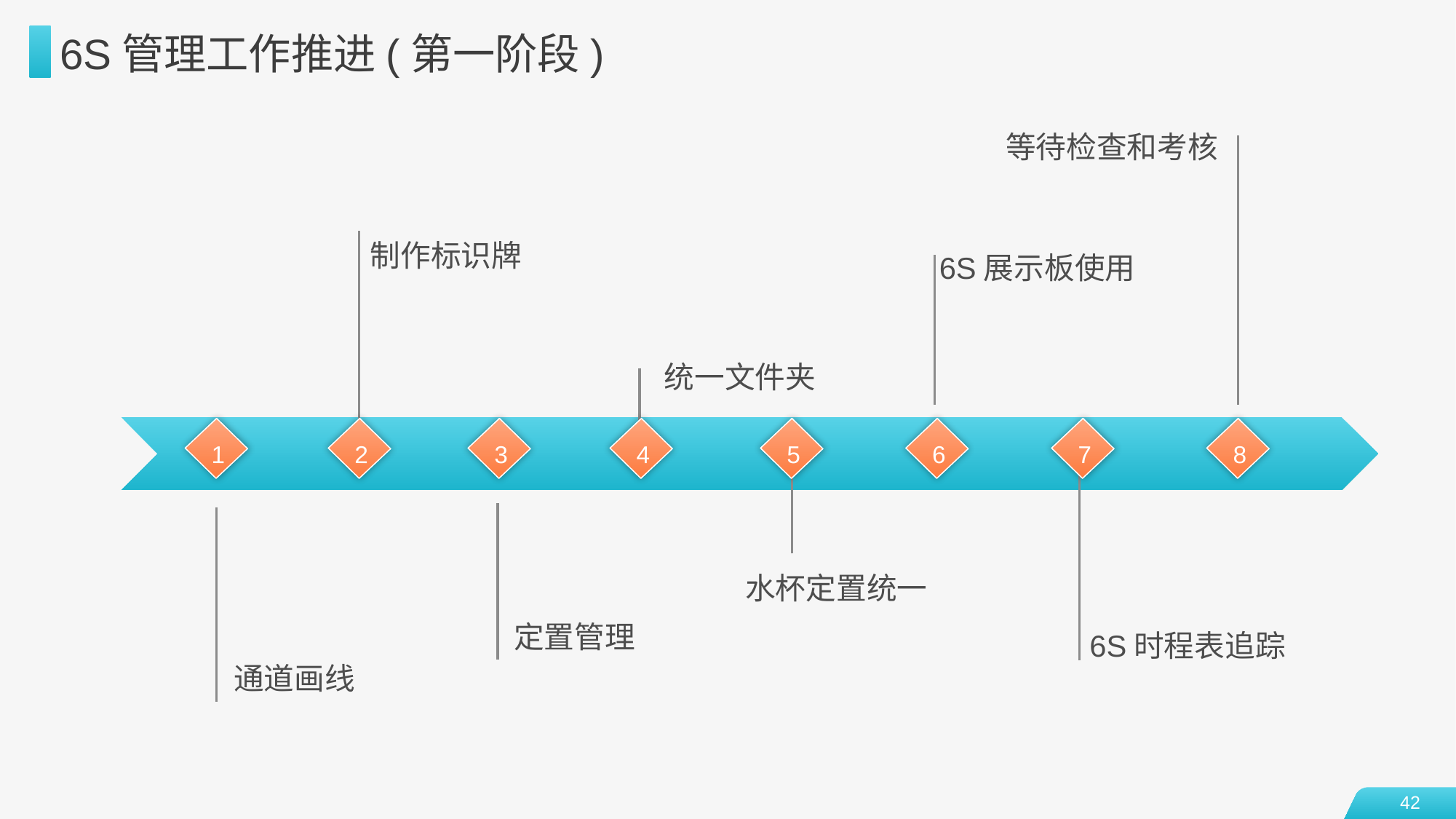

6S管理工作推进(第一阶段)
等待检查和考核
制作标识牌
6S展示板使用
统一文件夹

7
8
3
4
5
6
1
2
水杯定置统一
定置管理
6S时程表追踪
通道画线